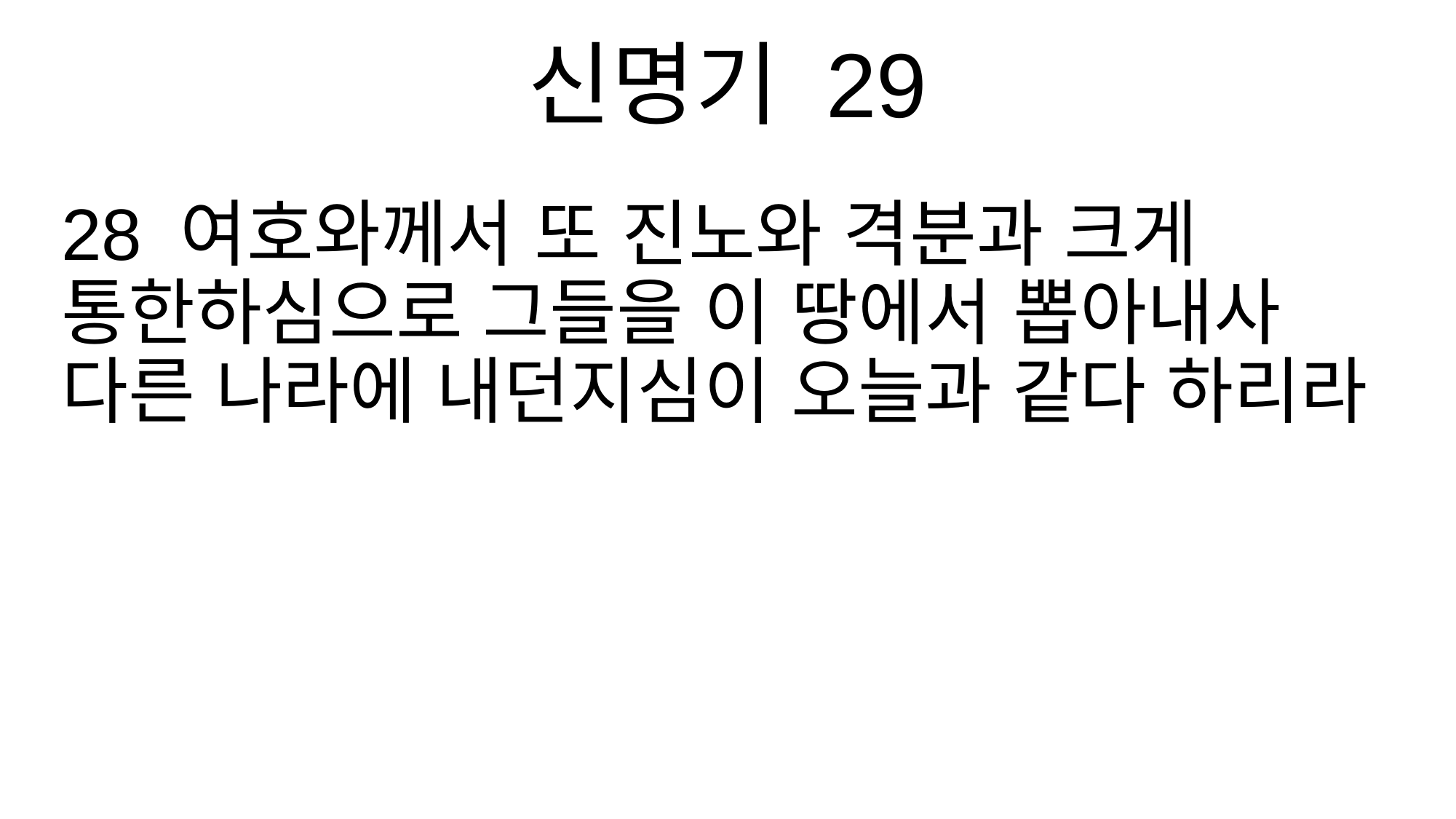

신명기 29
28 여호와께서 또 진노와 격분과 크게 통한하심으로 그들을 이 땅에서 뽑아내사 다른 나라에 내던지심이 오늘과 같다 하리라